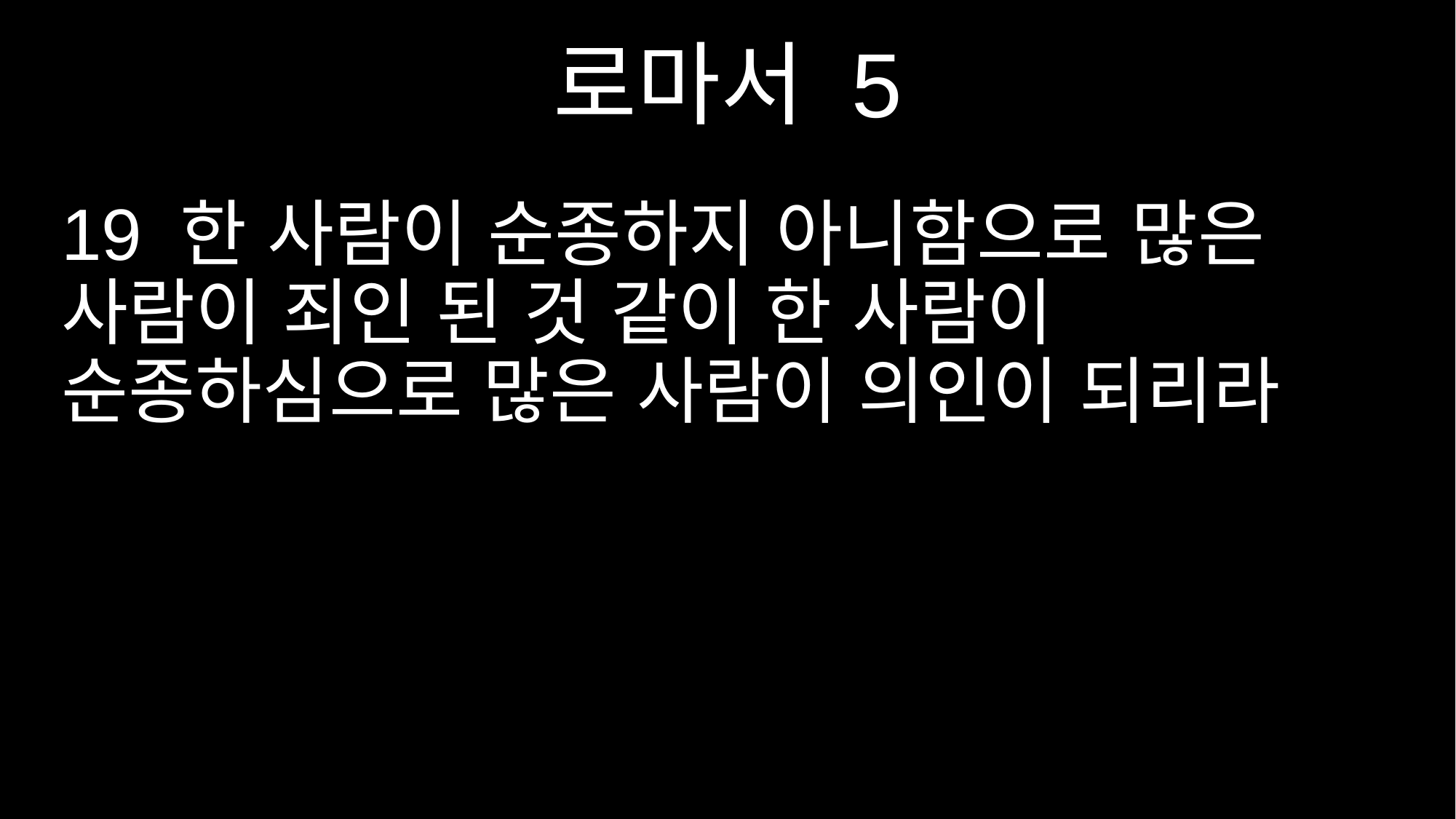

로마서 5
19 한 사람이 순종하지 아니함으로 많은 사람이 죄인 된 것 같이 한 사람이 순종하심으로 많은 사람이 의인이 되리라